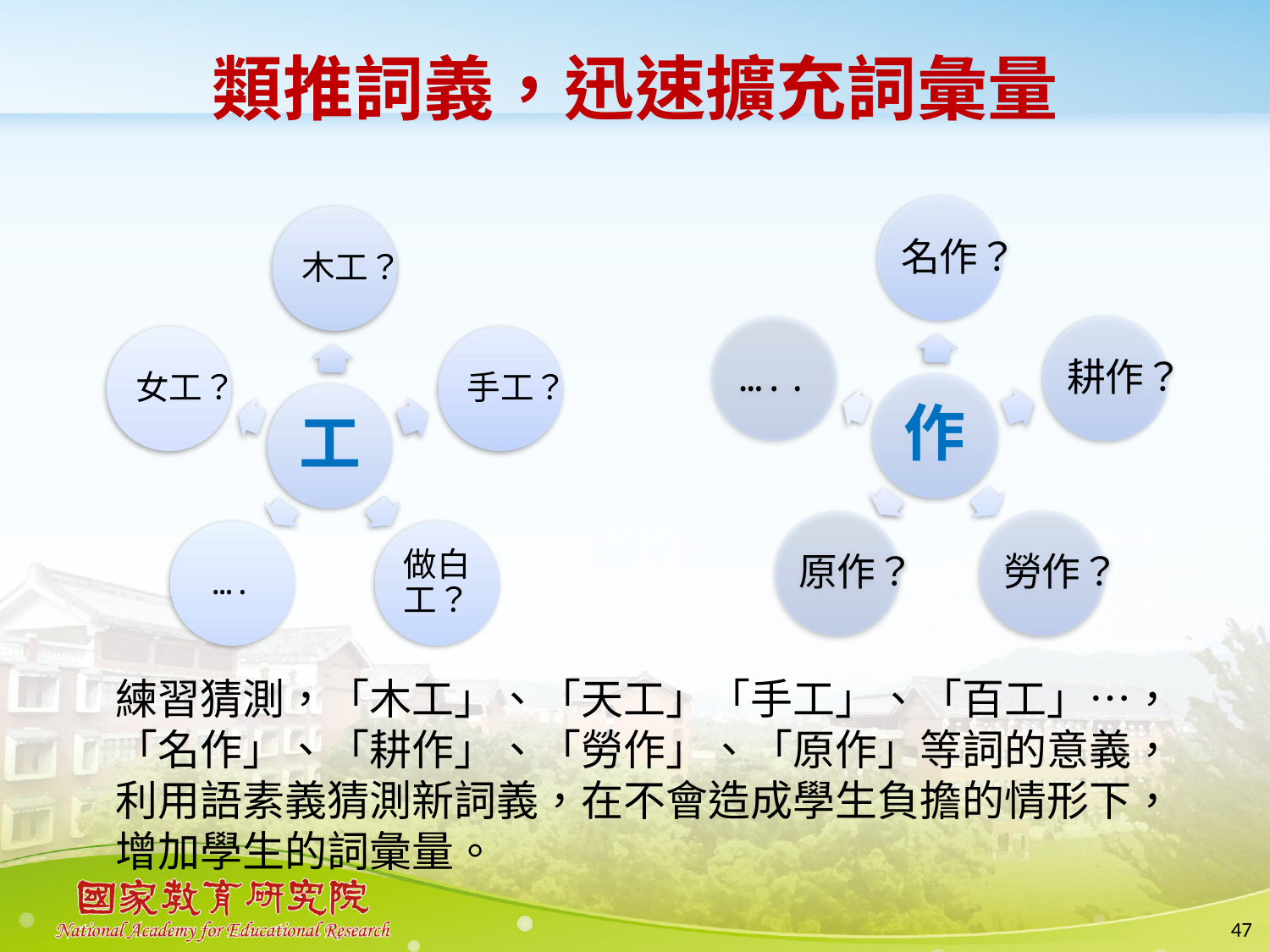

# 類推詞義，迅速擴充詞彙量
作

名作？

耕作？

勞作？

原作？

…..
工

木工？

手工？

做白工？

….

女工？
練習猜測，「木工」、「天工」「手工」、「百工」…，「名作」、「耕作」、「勞作」、「原作」等詞的意義，利用語素義猜測新詞義，在不會造成學生負擔的情形下，增加學生的詞彙量。
47